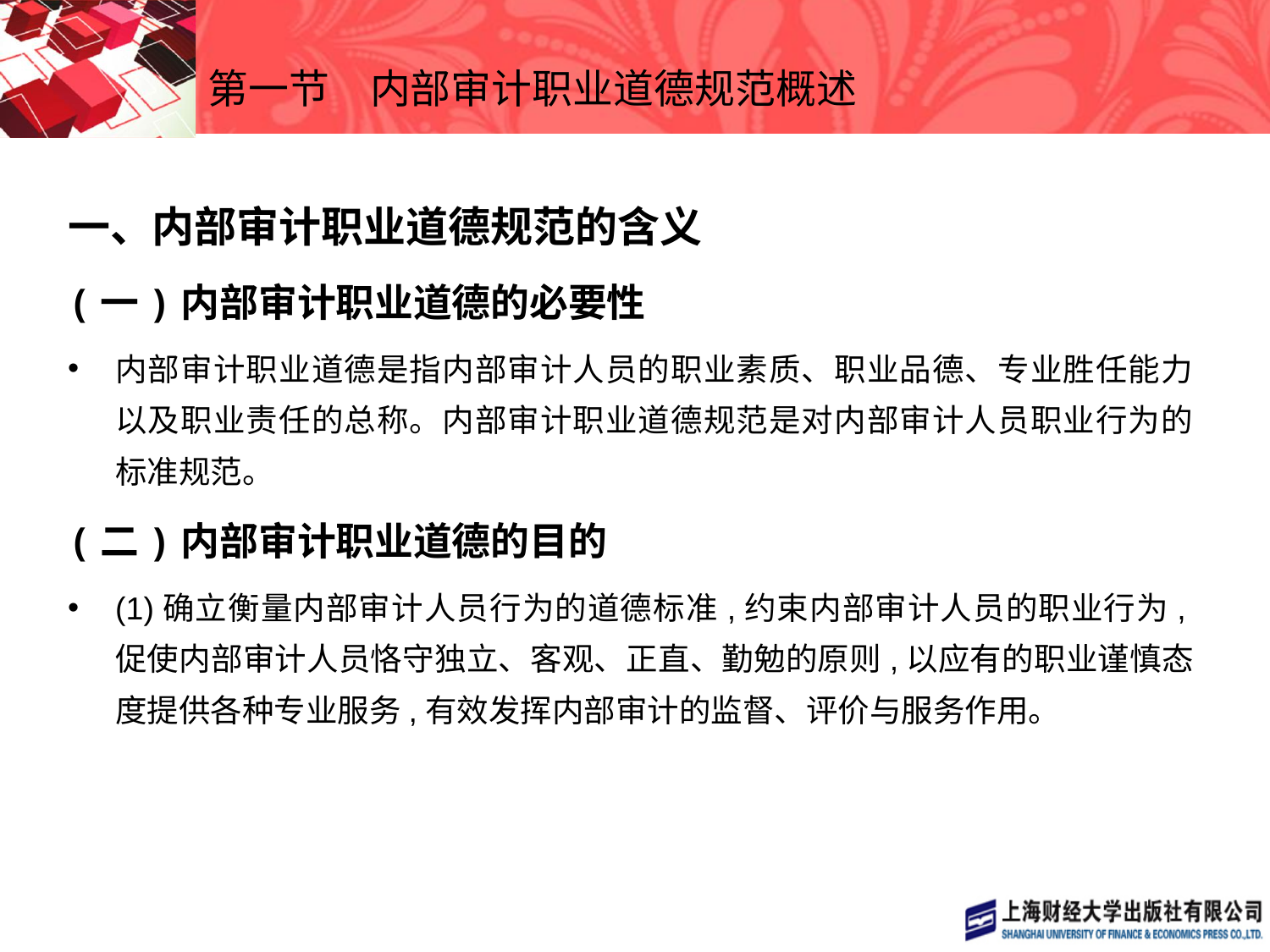

# 第一节　内部审计职业道德规范概述
一、内部审计职业道德规范的含义
(一)内部审计职业道德的必要性
内部审计职业道德是指内部审计人员的职业素质、职业品德、专业胜任能力以及职业责任的总称。内部审计职业道德规范是对内部审计人员职业行为的标准规范。
(二)内部审计职业道德的目的
(1)确立衡量内部审计人员行为的道德标准,约束内部审计人员的职业行为,促使内部审计人员恪守独立、客观、正直、勤勉的原则,以应有的职业谨慎态度提供各种专业服务,有效发挥内部审计的监督、评价与服务作用。